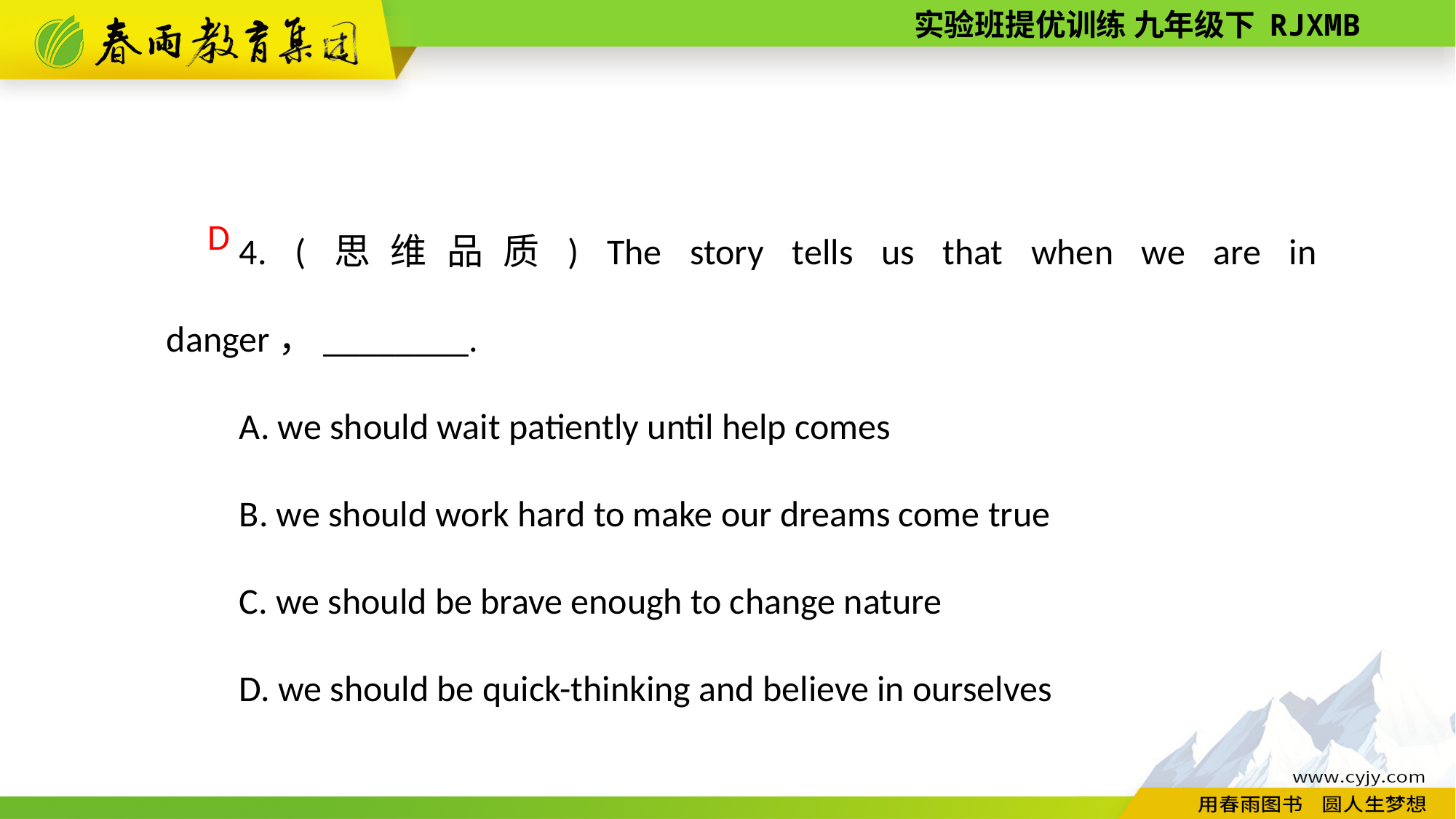

4. (思维品质) The story tells us that when we are in danger，________.
A. we should wait patiently until help comes
B. we should work hard to make our dreams come true
C. we should be brave enough to change nature
D. we should be quick-­thinking and believe in ourselves
D